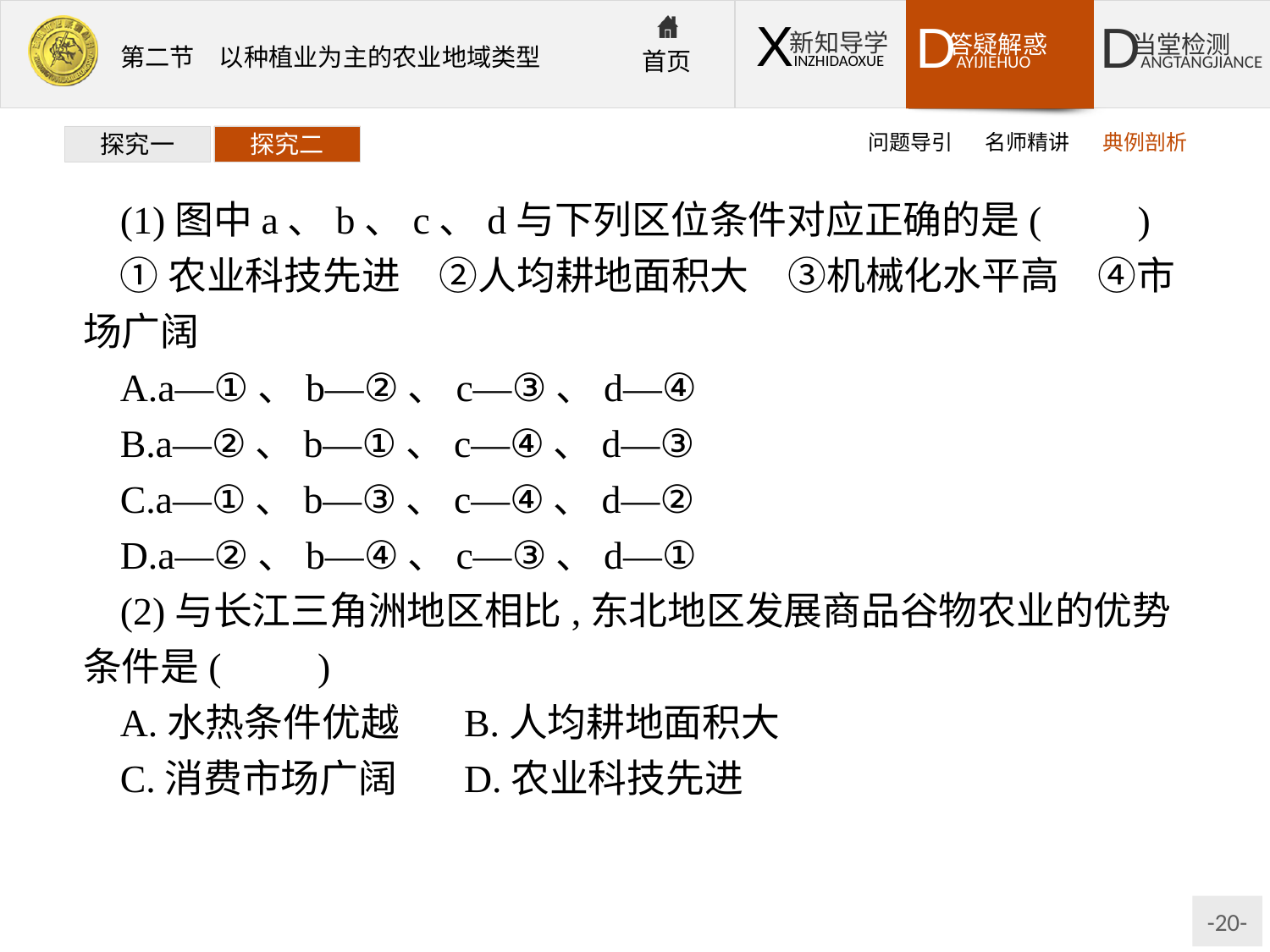

问题导引
名师精讲
典例剖析
探究一
探究二
(1)图中a、b、c、d与下列区位条件对应正确的是(　　)
①农业科技先进　②人均耕地面积大　③机械化水平高　④市场广阔
A.a—①、b—②、c—③、d—④
B.a—②、b—①、c—④、d—③
C.a—①、b—③、c—④、d—②
D.a—②、b—④、c—③、d—①
(2)与长江三角洲地区相比,东北地区发展商品谷物农业的优势条件是(　　)
A.水热条件优越	B.人均耕地面积大
C.消费市场广阔	D.农业科技先进